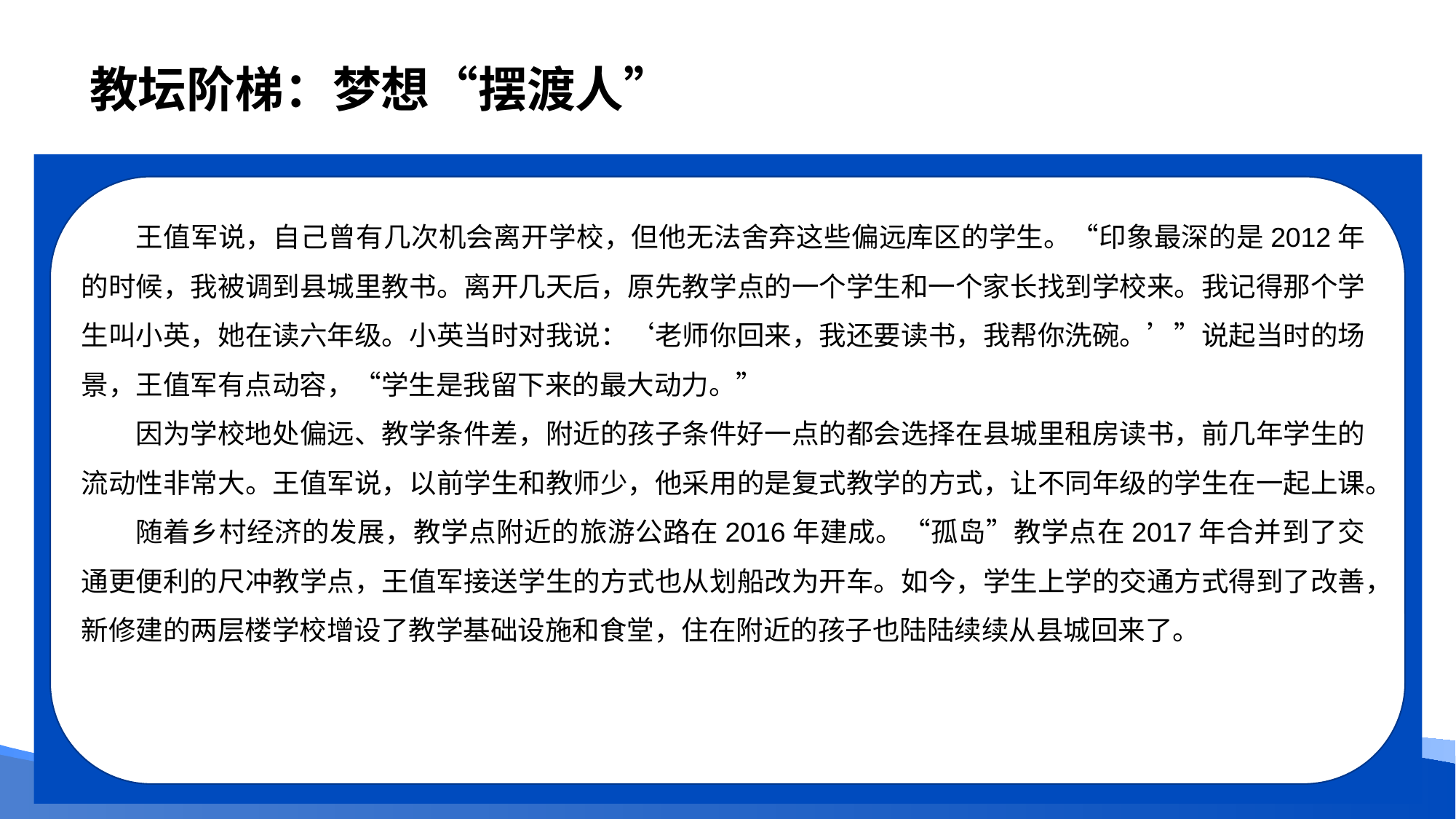

# 教坛阶梯：梦想“摆渡人”

王值军说，自己曾有几次机会离开学校，但他无法舍弃这些偏远库区的学生。“印象最深的是2012年的时候，我被调到县城里教书。离开几天后，原先教学点的一个学生和一个家长找到学校来。我记得那个学生叫小英，她在读六年级。小英当时对我说：‘老师你回来，我还要读书，我帮你洗碗。’”说起当时的场景，王值军有点动容，“学生是我留下来的最大动力。”
因为学校地处偏远、教学条件差，附近的孩子条件好一点的都会选择在县城里租房读书，前几年学生的流动性非常大。王值军说，以前学生和教师少，他采用的是复式教学的方式，让不同年级的学生在一起上课。
随着乡村经济的发展，教学点附近的旅游公路在2016年建成。“孤岛”教学点在2017年合并到了交通更便利的尺冲教学点，王值军接送学生的方式也从划船改为开车。如今，学生上学的交通方式得到了改善，新修建的两层楼学校增设了教学基础设施和食堂，住在附近的孩子也陆陆续续从县城回来了。